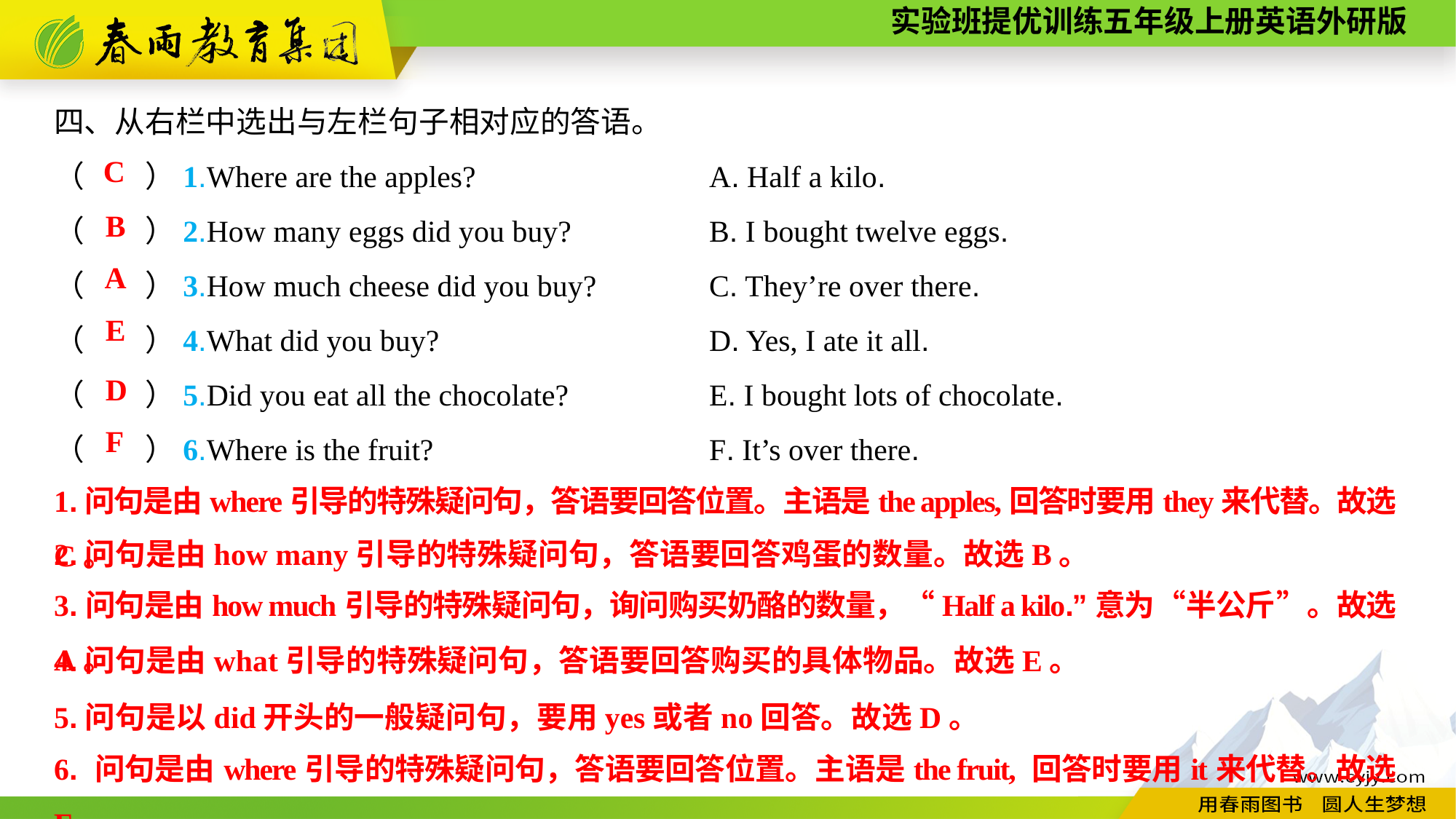

四、从右栏中选出与左栏句子相对应的答语。
（　　）1.Where are the apples?			A. Half a kilo.
（　　）2.How many eggs did you buy?		B. I bought twelve eggs.
（　　）3.How much cheese did you buy?		C. They’re over there.
（　　）4.What did you buy?			D. Yes, I ate it all.
（　　）5.Did you eat all the chocolate?		E. I bought lots of chocolate.
（　　）6.Where is the fruit?			F. It’s over there.
C
B
A
E
D
F
1.问句是由where引导的特殊疑问句，答语要回答位置。主语是the apples,回答时要用they来代替。故选C。
2.问句是由how many引导的特殊疑问句，答语要回答鸡蛋的数量。故选B。
3.问句是由how much引导的特殊疑问句，询问购买奶酪的数量，“Half a kilo.”意为“半公斤”。故选A。
4.问句是由what引导的特殊疑问句，答语要回答购买的具体物品。故选E。
5.问句是以did开头的一般疑问句，要用yes或者no回答。故选D。
6. 问句是由where引导的特殊疑问句，答语要回答位置。主语是the fruit, 回答时要用it来代替。故选F。